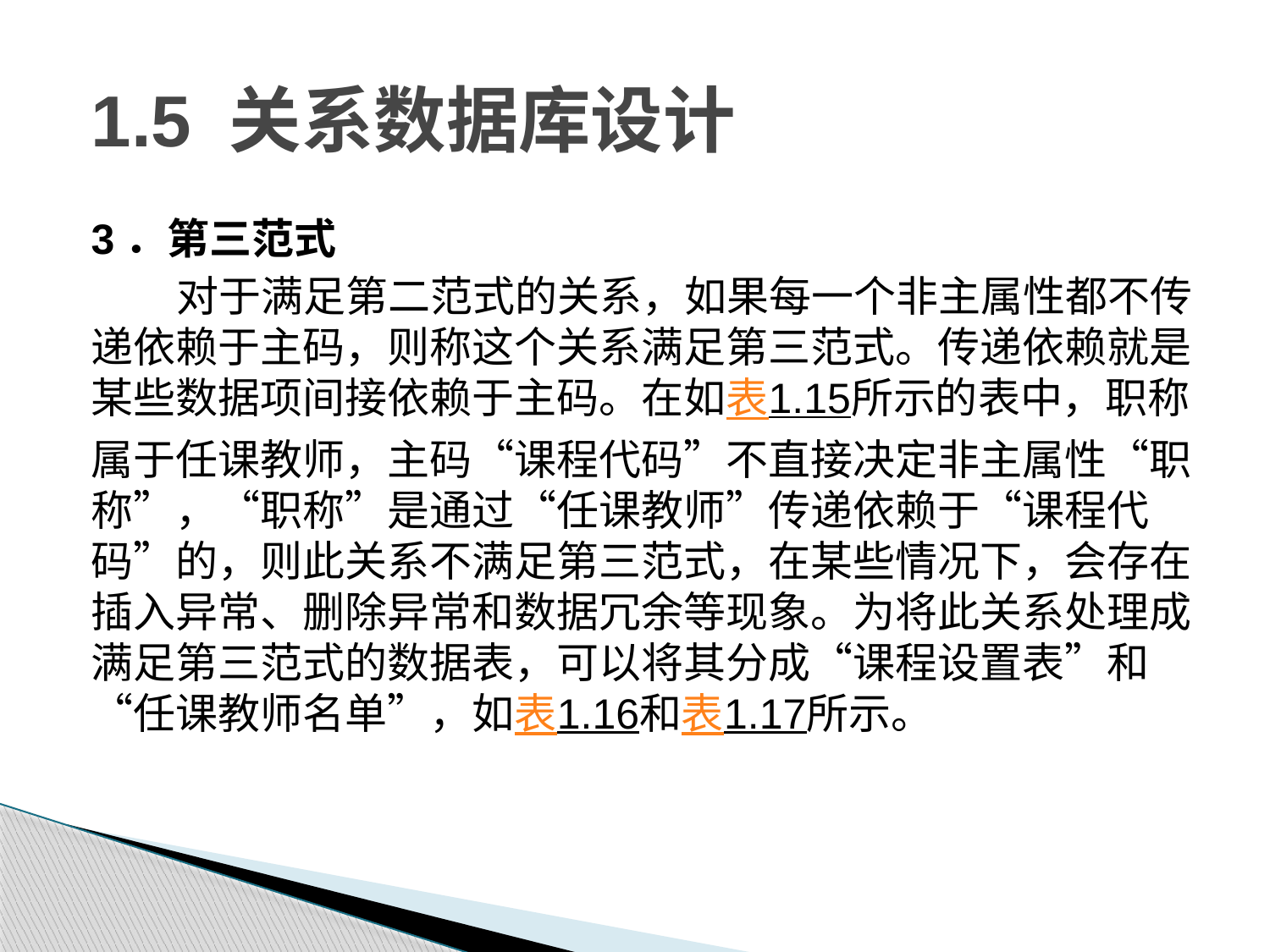

# 1.5 关系数据库设计
3．第三范式
对于满足第二范式的关系，如果每一个非主属性都不传递依赖于主码，则称这个关系满足第三范式。传递依赖就是某些数据项间接依赖于主码。在如表1.15所示的表中，职称属于任课教师，主码“课程代码”不直接决定非主属性“职称”，“职称”是通过“任课教师”传递依赖于“课程代码”的，则此关系不满足第三范式，在某些情况下，会存在插入异常、删除异常和数据冗余等现象。为将此关系处理成满足第三范式的数据表，可以将其分成“课程设置表”和“任课教师名单”，如表1.16和表1.17所示。